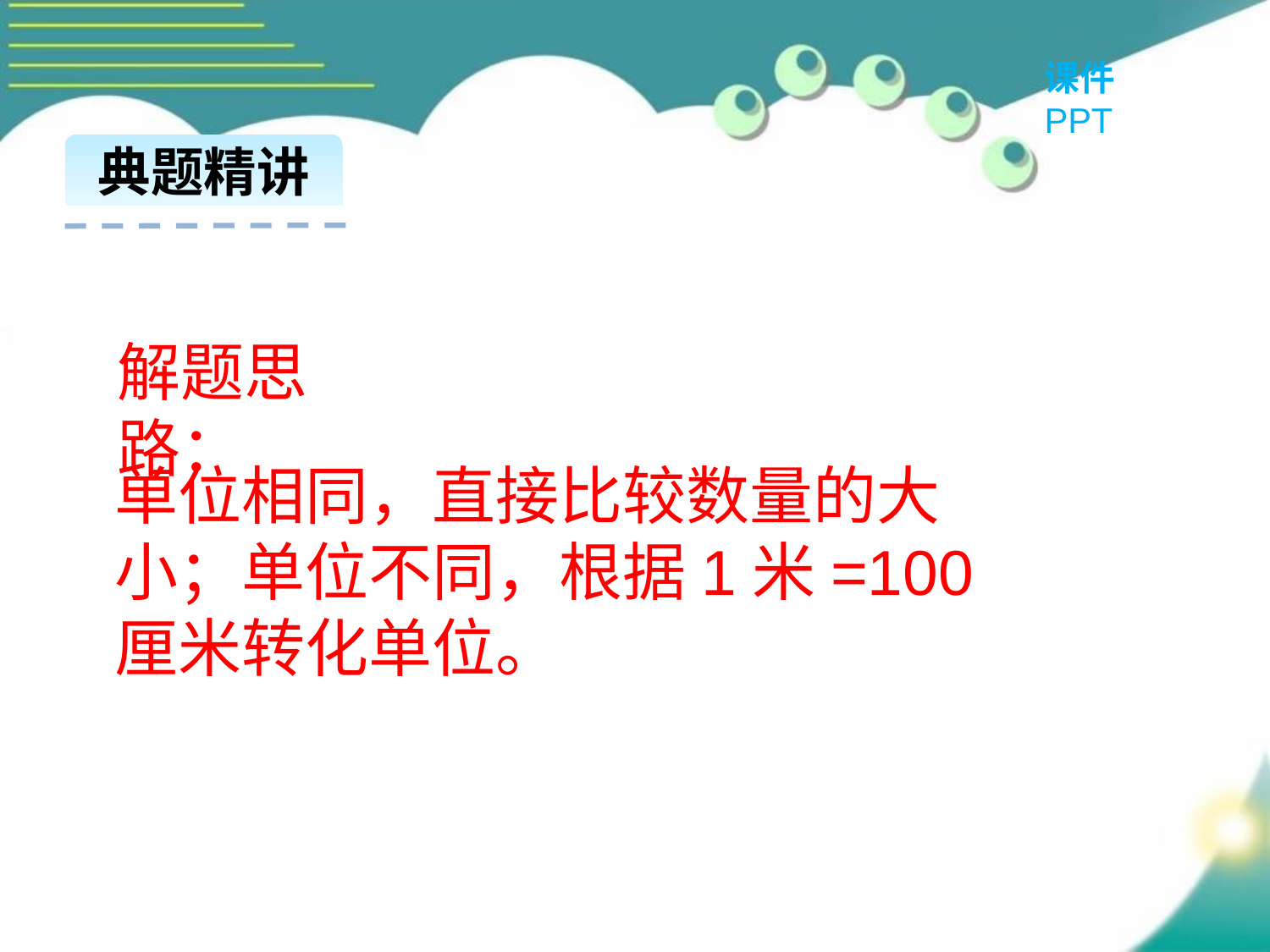

课件PPT
典题精讲

解题思路：
单位相同，直接比较数量的大小；单位不同，根据1米=100厘米转化单位。